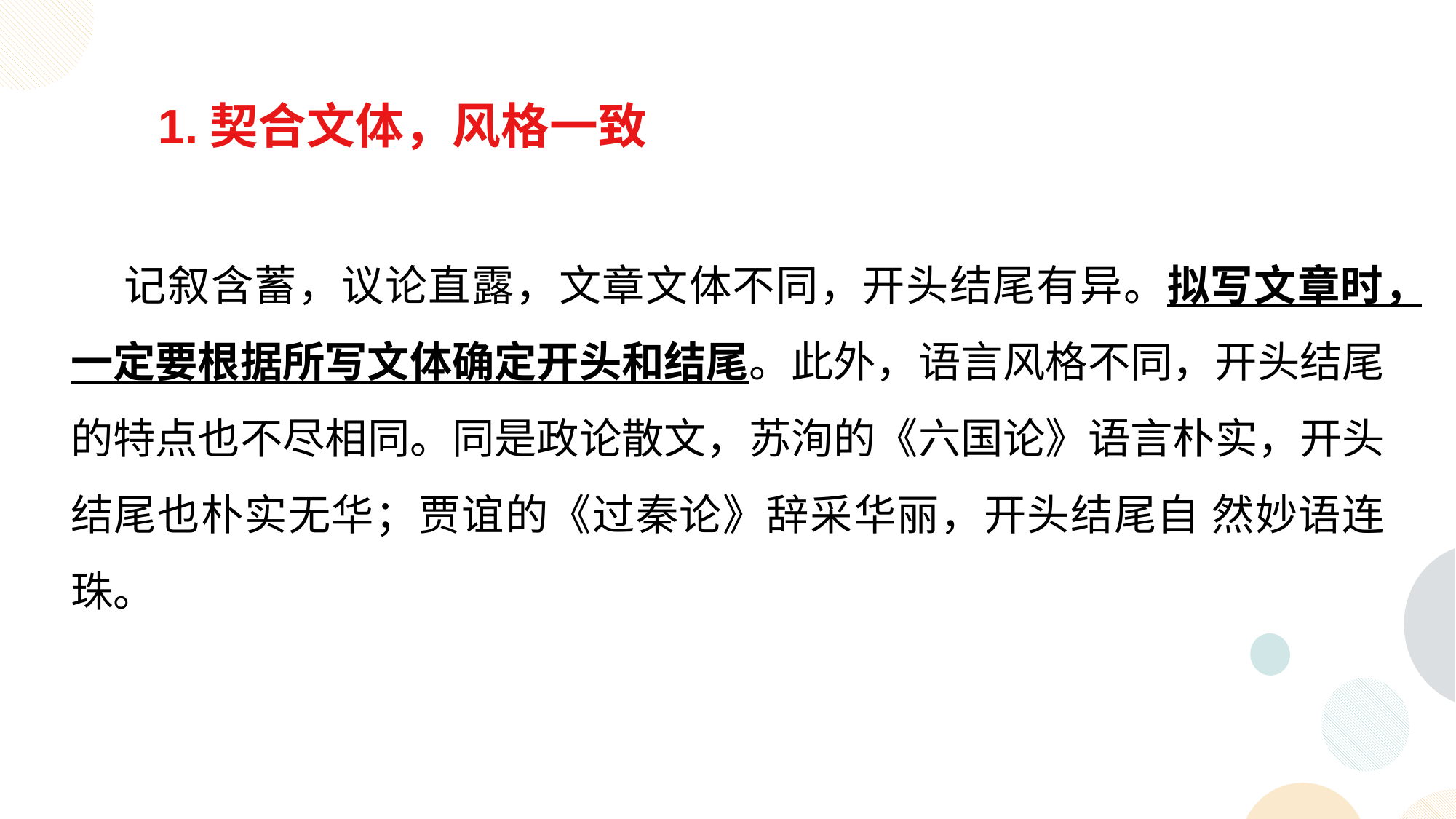

1.契合文体，风格一致
    记叙含蓄，议论直露，文章文体不同，开头结尾有异。拟写文章时，一定要根据所写文体确定开头和结尾。此外，语言风格不同，开头结尾的特点也不尽相同。同是政论散文，苏洵的《六国论》语言朴实，开头结尾也朴实无华；贾谊的《过秦论》辞采华丽，开头结尾自 然妙语连珠。